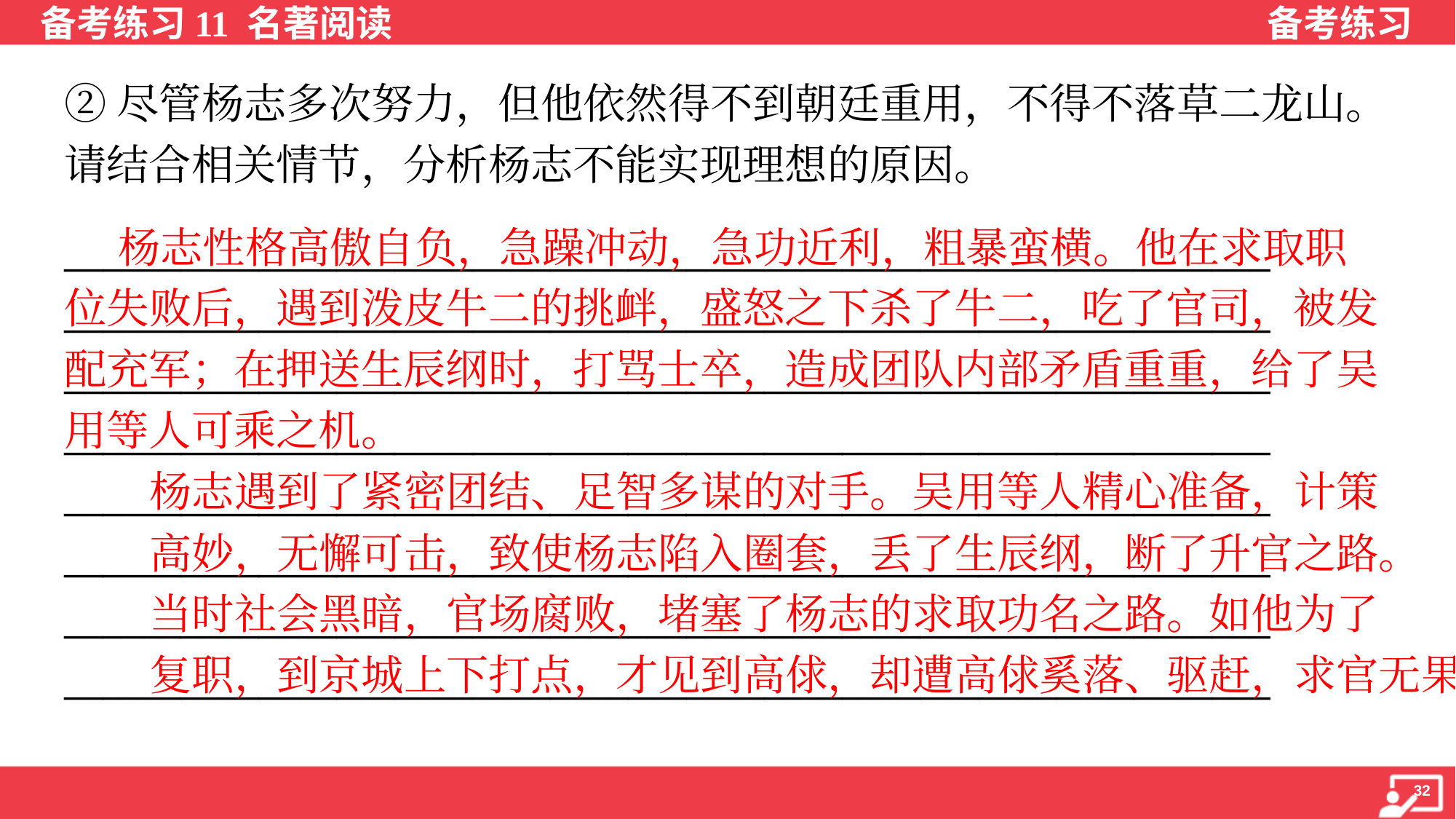

②尽管杨志多次努力，但他依然得不到朝廷重用，不得不落草二龙山。
请结合相关情节，分析杨志不能实现理想的原因。
    杨志性格高傲自负，急躁冲动，急功近利，粗暴蛮横。他在求取职
位失败后，遇到泼皮牛二的挑衅，盛怒之下杀了牛二，吃了官司，被发
配充军；在押送生辰纲时，打骂士卒，造成团队内部矛盾重重，给了吴
用等人可乘之机。
杨志遇到了紧密团结、足智多谋的对手。吴用等人精心准备，计策
高妙，无懈可击，致使杨志陷入圈套，丢了生辰纲，断了升官之路。
当时社会黑暗，官场腐败，堵塞了杨志的求取功名之路。如他为了
复职，到京城上下打点，才见到高俅，却遭高俅奚落、驱赶，求官无果。
______________________________________________________________
______________________________________________________________
______________________________________________________________
______________________________________________________________
______________________________________________________________
______________________________________________________________
______________________________________________________________
______________________________________________________________